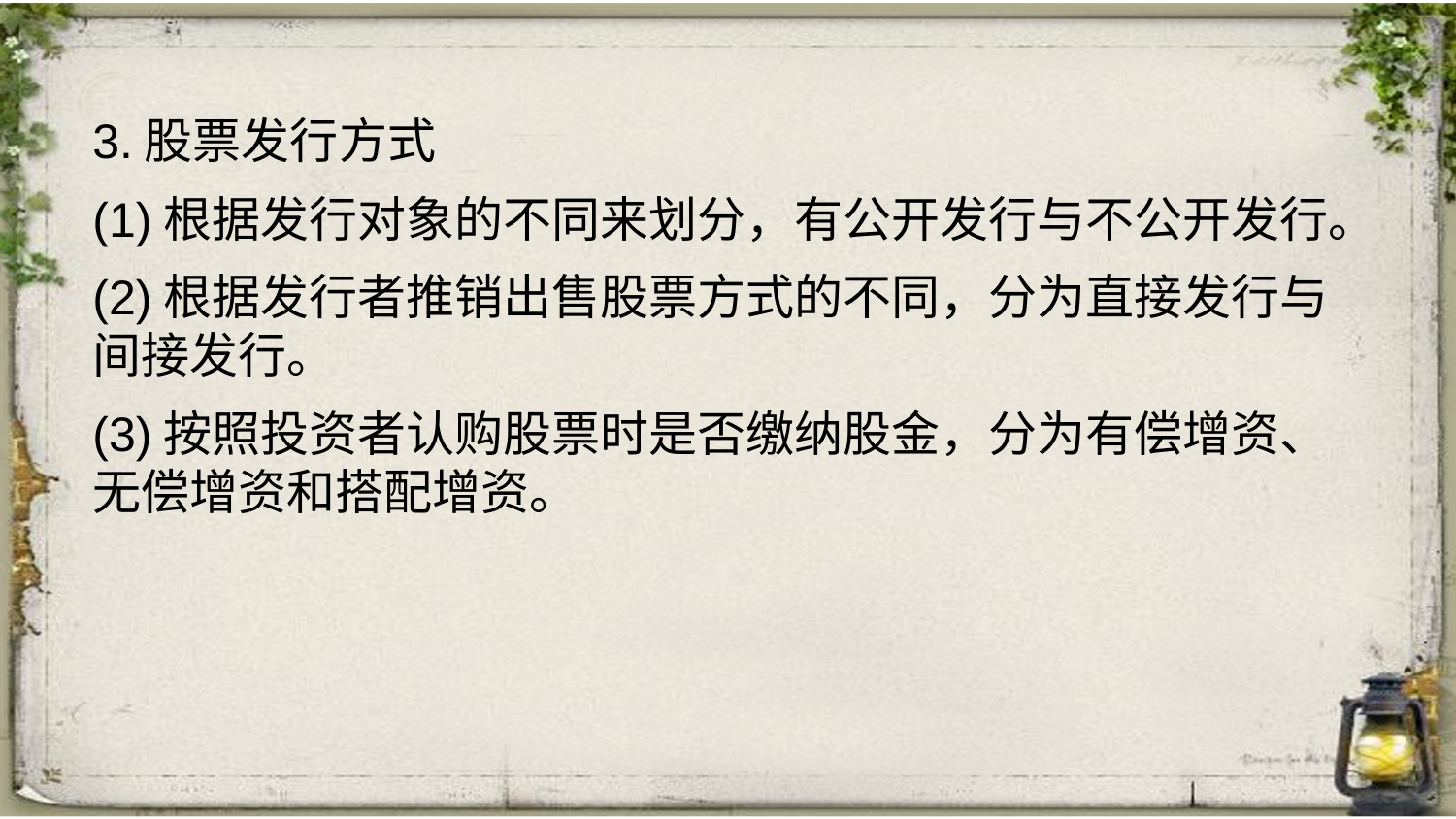

3.股票发行方式
(1)根据发行对象的不同来划分，有公开发行与不公开发行。
(2)根据发行者推销出售股票方式的不同，分为直接发行与间接发行。
(3)按照投资者认购股票时是否缴纳股金，分为有偿增资、无偿增资和搭配增资。